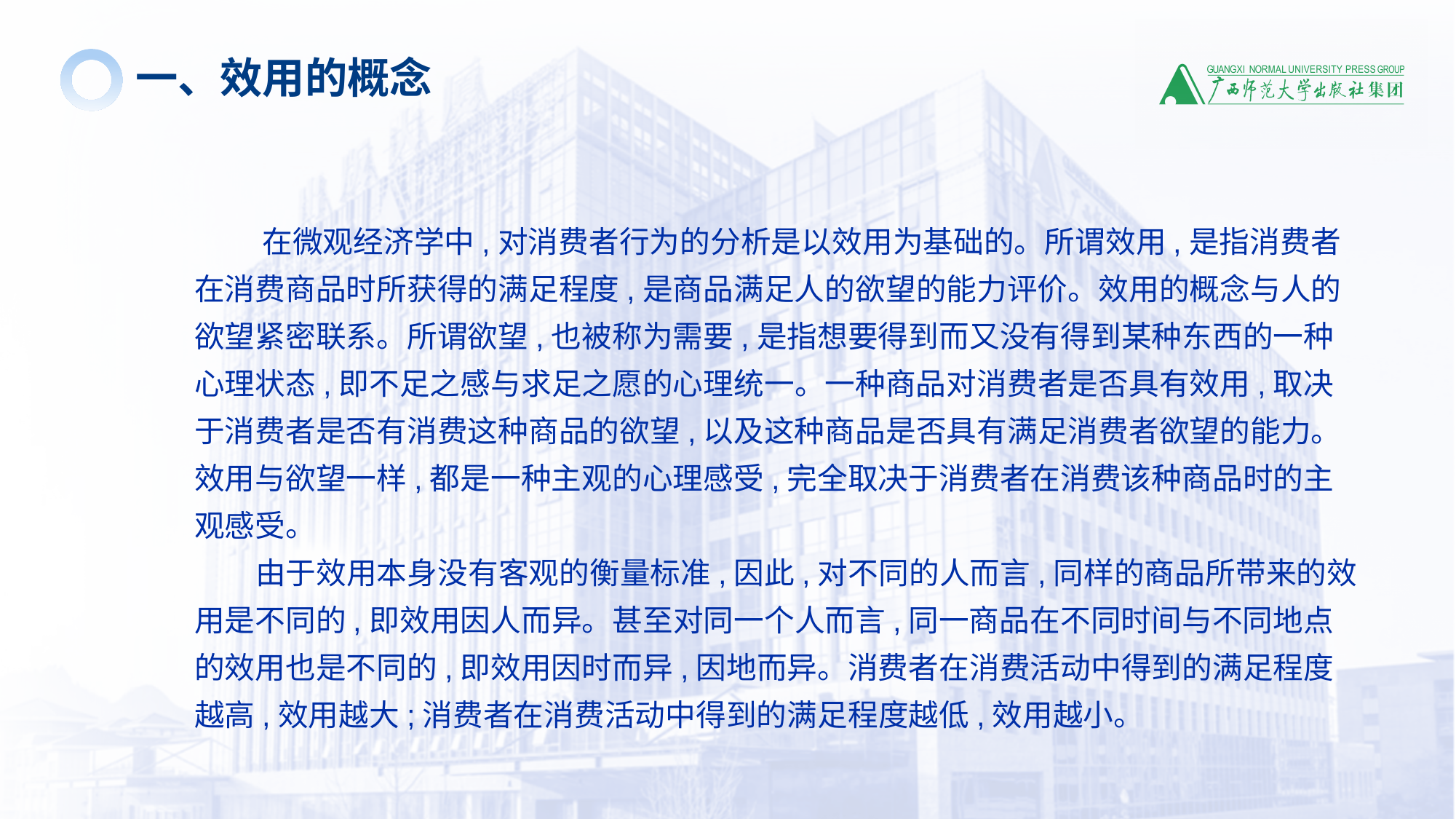

一、效用的概念

         在微观经济学中,对消费者行为的分析是以效用为基础的。所谓效用,是指消费者在消费商品时所获得的满足程度,是商品满足人的欲望的能力评价。效用的概念与人的欲望紧密联系。所谓欲望,也被称为需要,是指想要得到而又没有得到某种东西的一种心理状态,即不足之感与求足之愿的心理统一。一种商品对消费者是否具有效用,取决于消费者是否有消费这种商品的欲望,以及这种商品是否具有满足消费者欲望的能力。效用与欲望一样,都是一种主观的心理感受,完全取决于消费者在消费该种商品时的主观感受。
        由于效用本身没有客观的衡量标准,因此,对不同的人而言,同样的商品所带来的效用是不同的,即效用因人而异。甚至对同一个人而言,同一商品在不同时间与不同地点的效用也是不同的,即效用因时而异,因地而异。消费者在消费活动中得到的满足程度越高,效用越大;消费者在消费活动中得到的满足程度越低,效用越小。